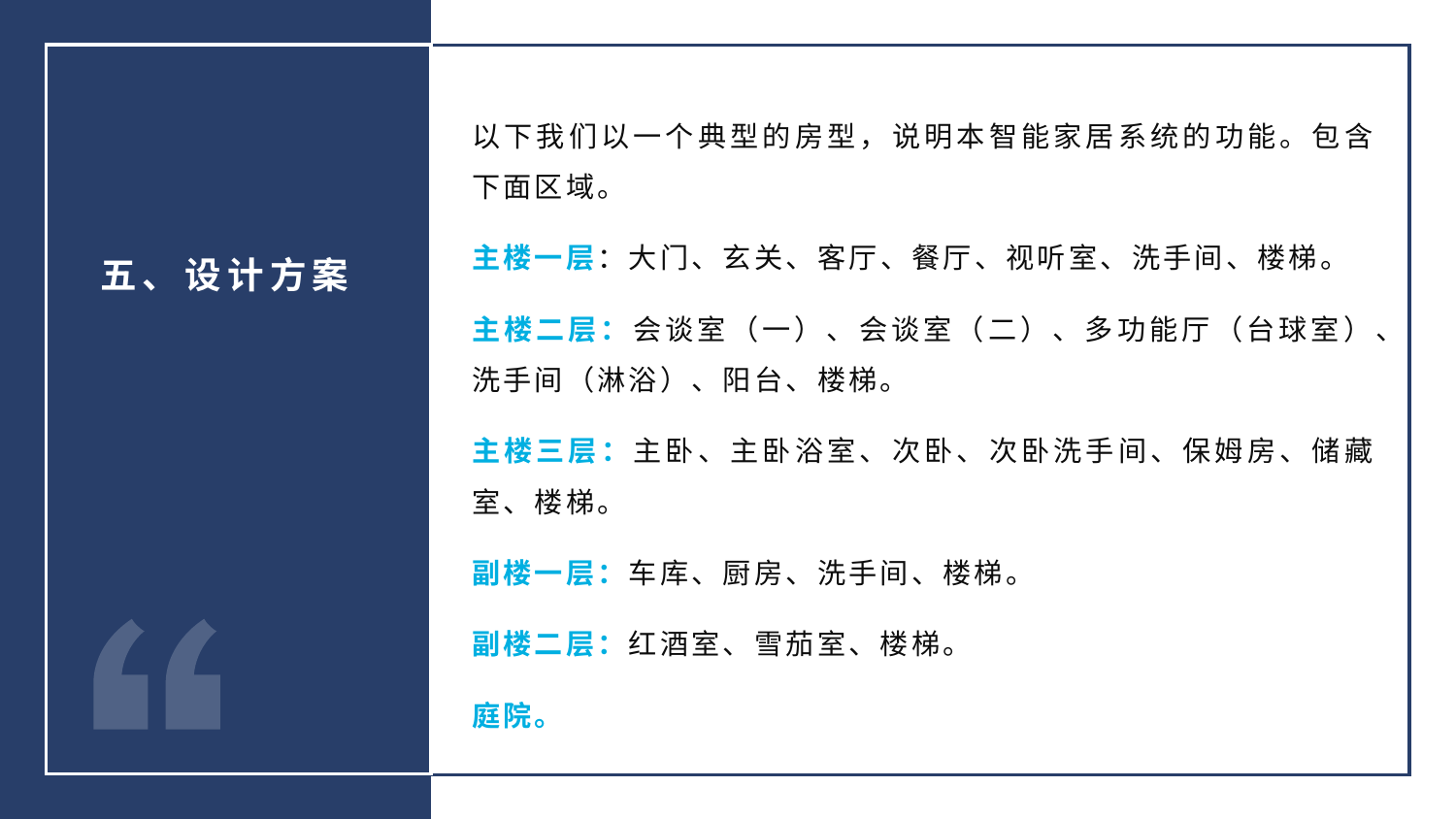

以下我们以一个典型的房型，说明本智能家居系统的功能。包含下面区域。
主楼一层：大门、玄关、客厅、餐厅、视听室、洗手间、楼梯。
主楼二层：会谈室（一）、会谈室（二）、多功能厅（台球室）、洗手间（淋浴）、阳台、楼梯。
主楼三层：主卧、主卧浴室、次卧、次卧洗手间、保姆房、储藏室、楼梯。
副楼一层：车库、厨房、洗手间、楼梯。
副楼二层：红酒室、雪茄室、楼梯。
庭院。
五、设计方案